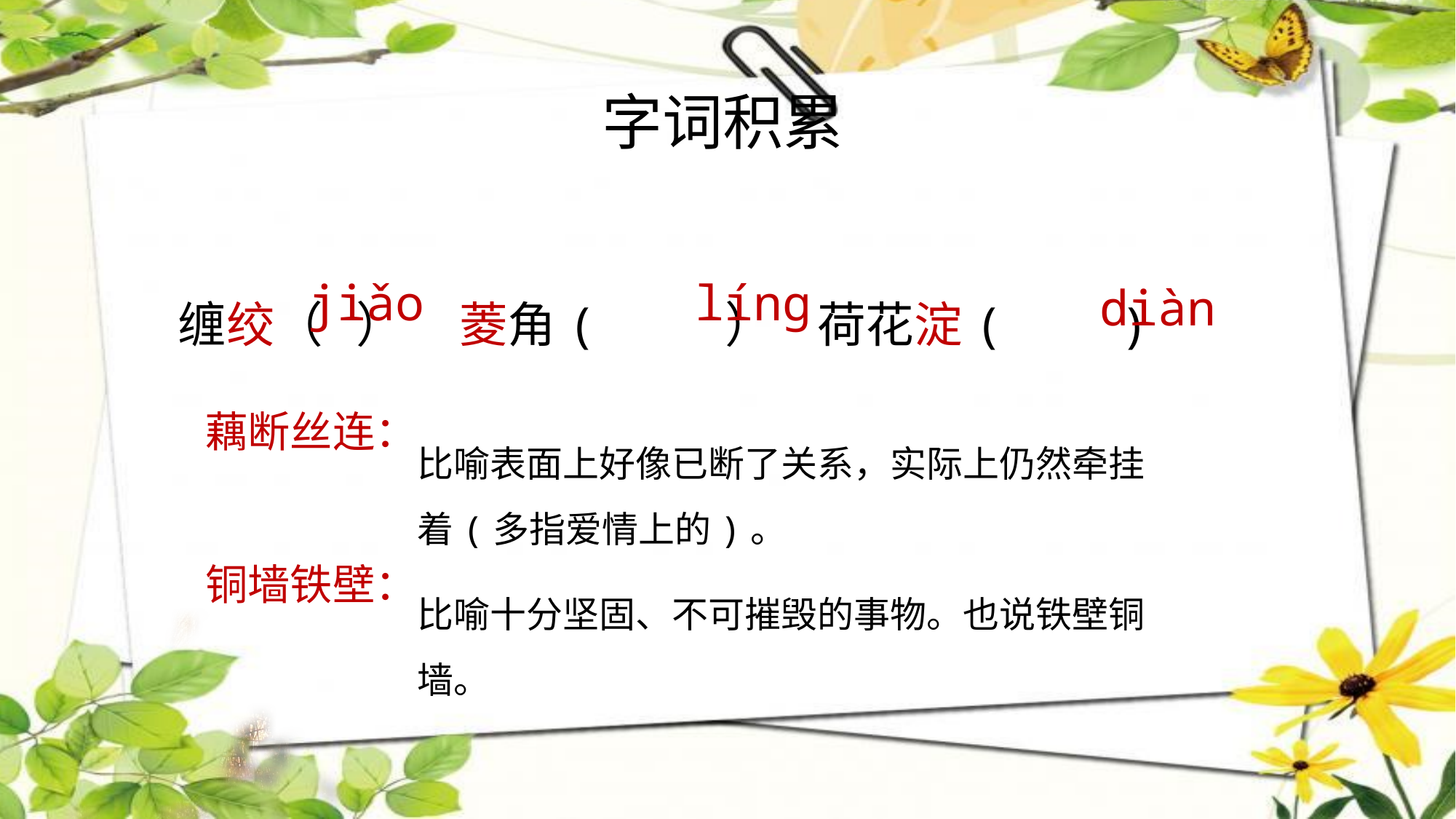

字词积累

藕断丝连：

铜墙铁壁：

缠绞（   ）     菱角(    ）    荷花淀(    )
jiǎo
línɡ
diàn
比喻表面上好像已断了关系，实际上仍然牵挂着(多指爱情上的)。
比喻十分坚固、不可摧毁的事物。也说铁壁铜墙。